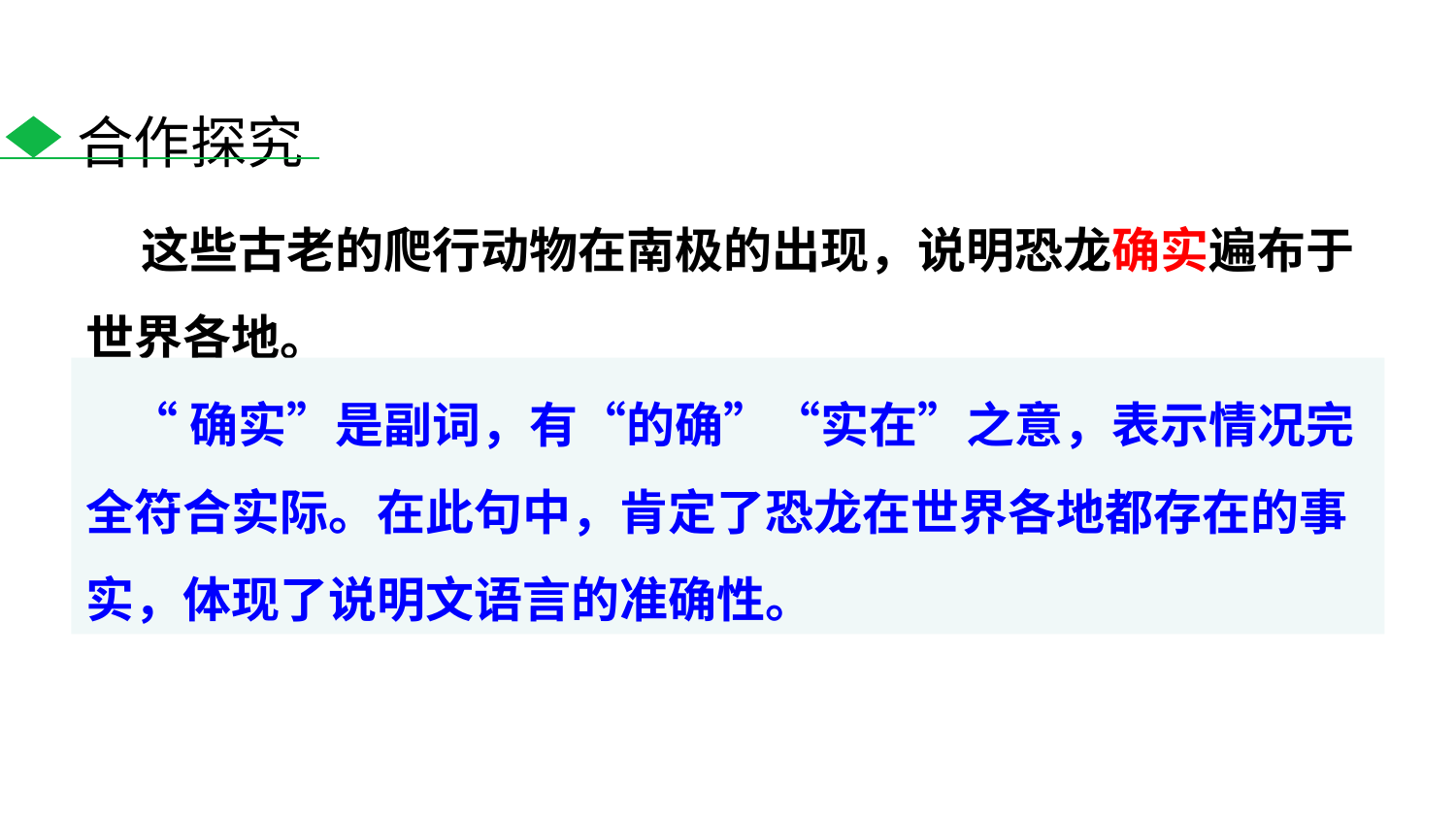

合作探究

    这些古老的爬行动物在南极的出现，说明恐龙确实遍布于世界各地。
    “确实”是副词，有“的确”“实在”之意，表示情况完全符合实际。在此句中，肯定了恐龙在世界各地都存在的事实，体现了说明文语言的准确性。